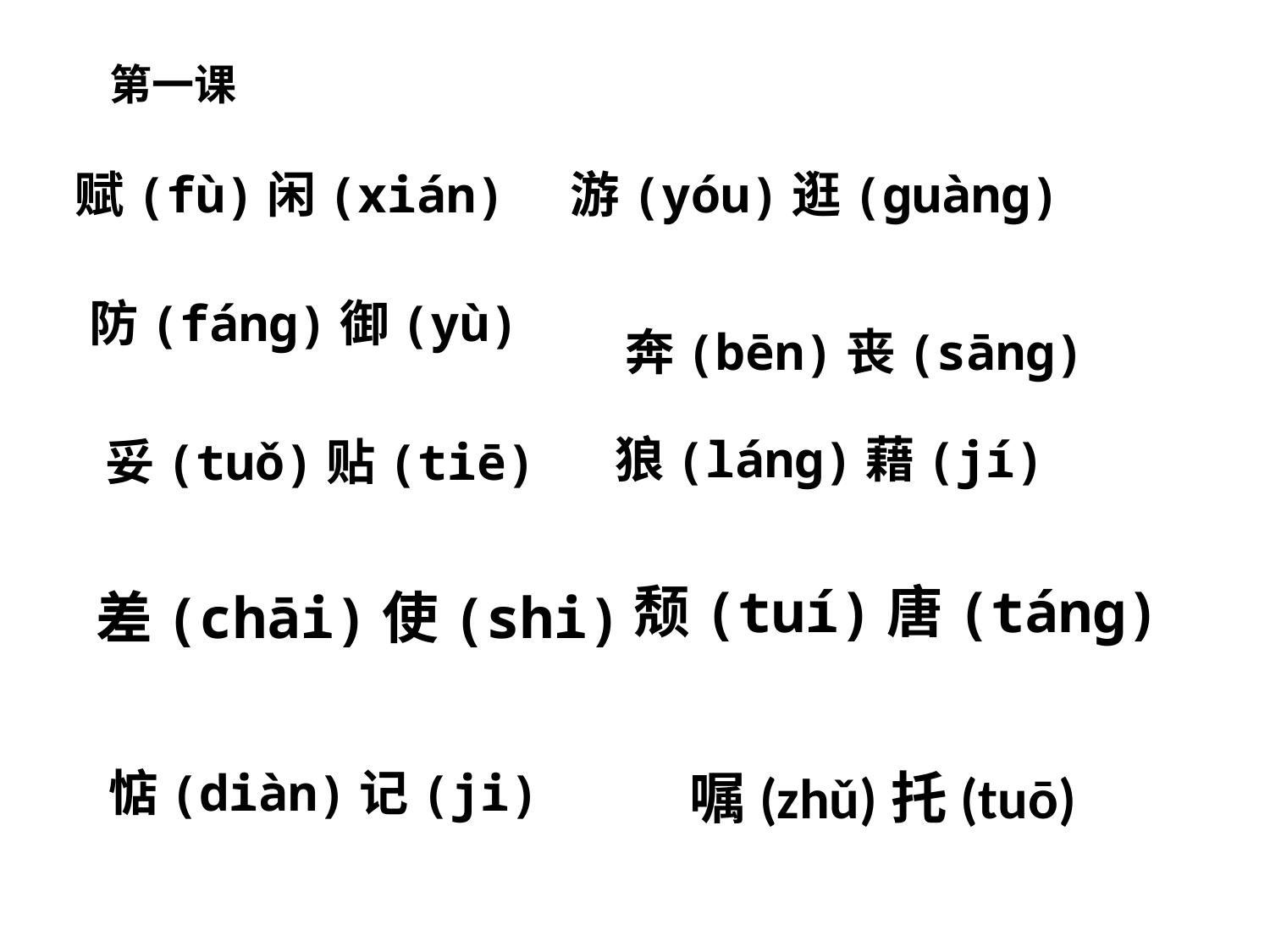

第一课
赋(fù)闲(xián)
游(yóu)逛(guàng)
 防(fáng)御(yù)
奔(bēn)丧(sāng)
狼(láng)藉(jí)
 妥(tuǒ)贴(tiē)
 颓(tuí)唐(táng)
差(chāi)使(shi)
惦(diàn)记(ji)
嘱(zhǔ)托(tuō)